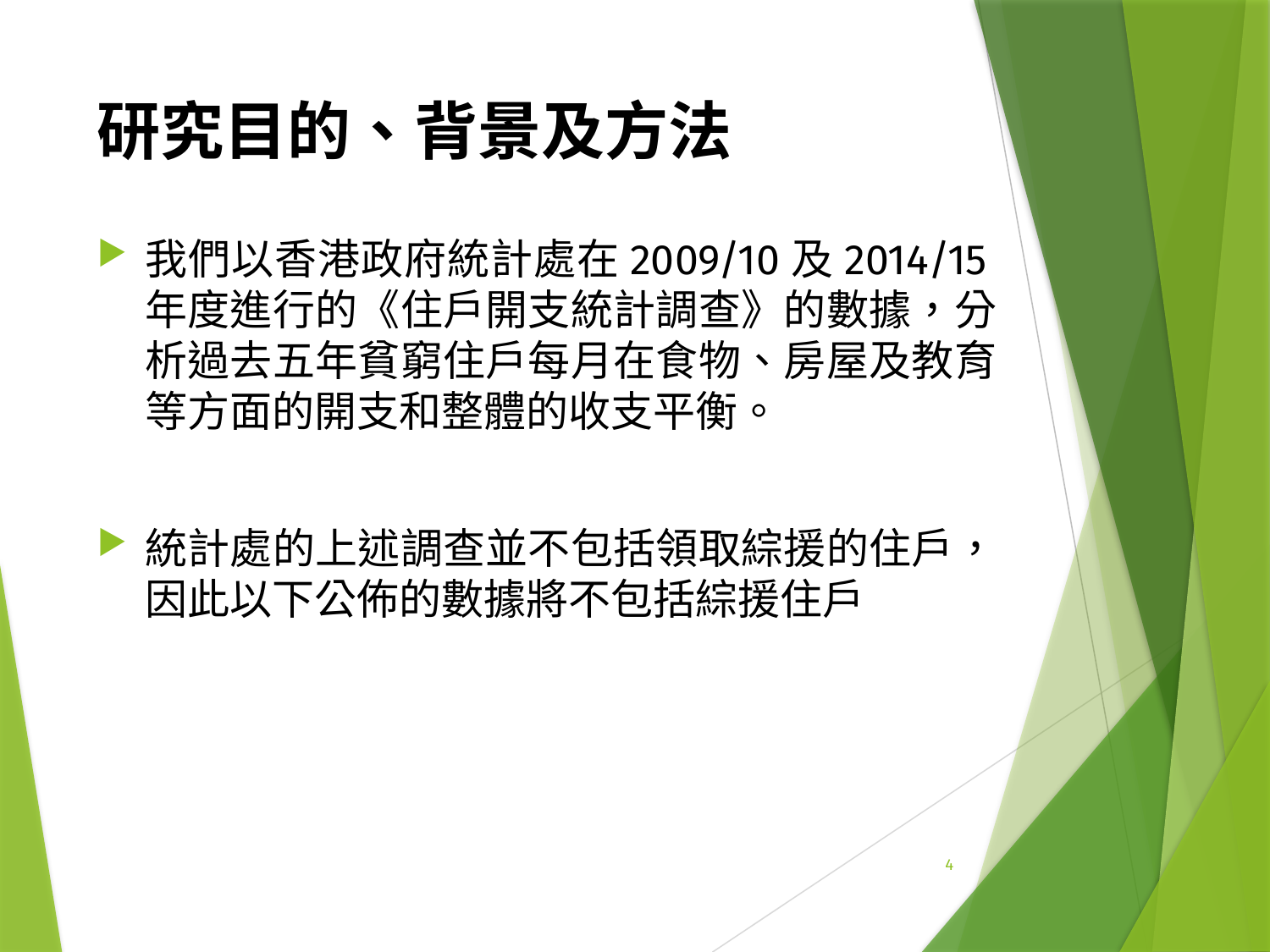

# 研究目的、背景及方法
我們以香港政府統計處在2009/10及2014/15年度進行的《住戶開支統計調查》的數據，分析過去五年貧窮住戶每月在食物、房屋及教育等方面的開支和整體的收支平衡。

統計處的上述調查並不包括領取綜援的住戶，因此以下公佈的數據將不包括綜援住戶

4